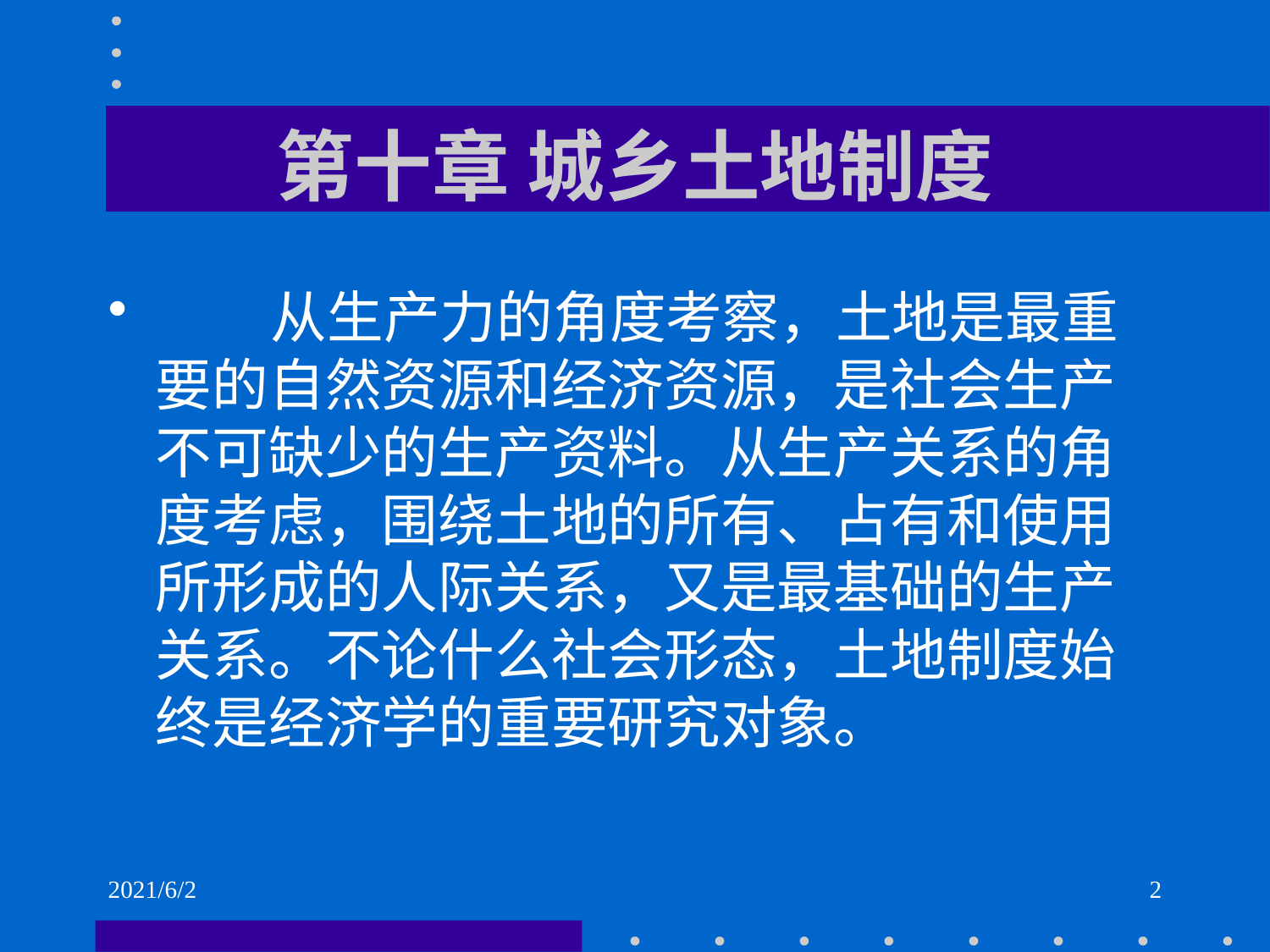

# 第十章 城乡土地制度
        从生产力的角度考察，土地是最重要的自然资源和经济资源，是社会生产不可缺少的生产资料。从生产关系的角度考虑，围绕土地的所有、占有和使用所形成的人际关系，又是最基础的生产关系。不论什么社会形态，土地制度始终是经济学的重要研究对象。

2021/6/2
2